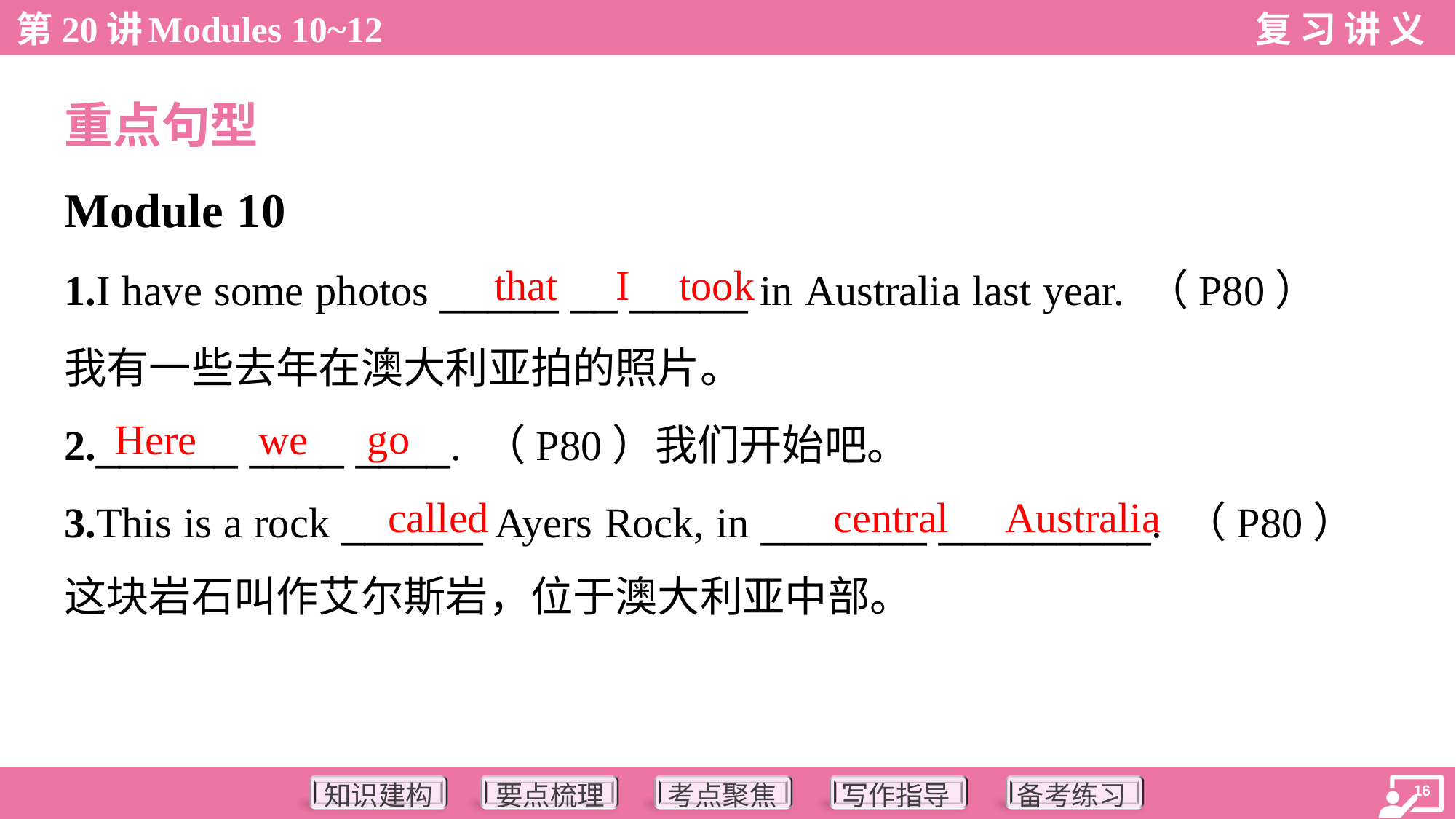

重点句型
Module 10
that
I
took
1.I have some photos _____ __ _____ in Australia last year. （P80）
我有一些去年在澳大利亚拍的照片。
2.______ ____ ____. （P80）我们开始吧。
3.This is a rock ______ Ayers Rock, in _______ _________. （P80）
这块岩石叫作艾尔斯岩，位于澳大利亚中部。
go
Here
we
called
central
Australia